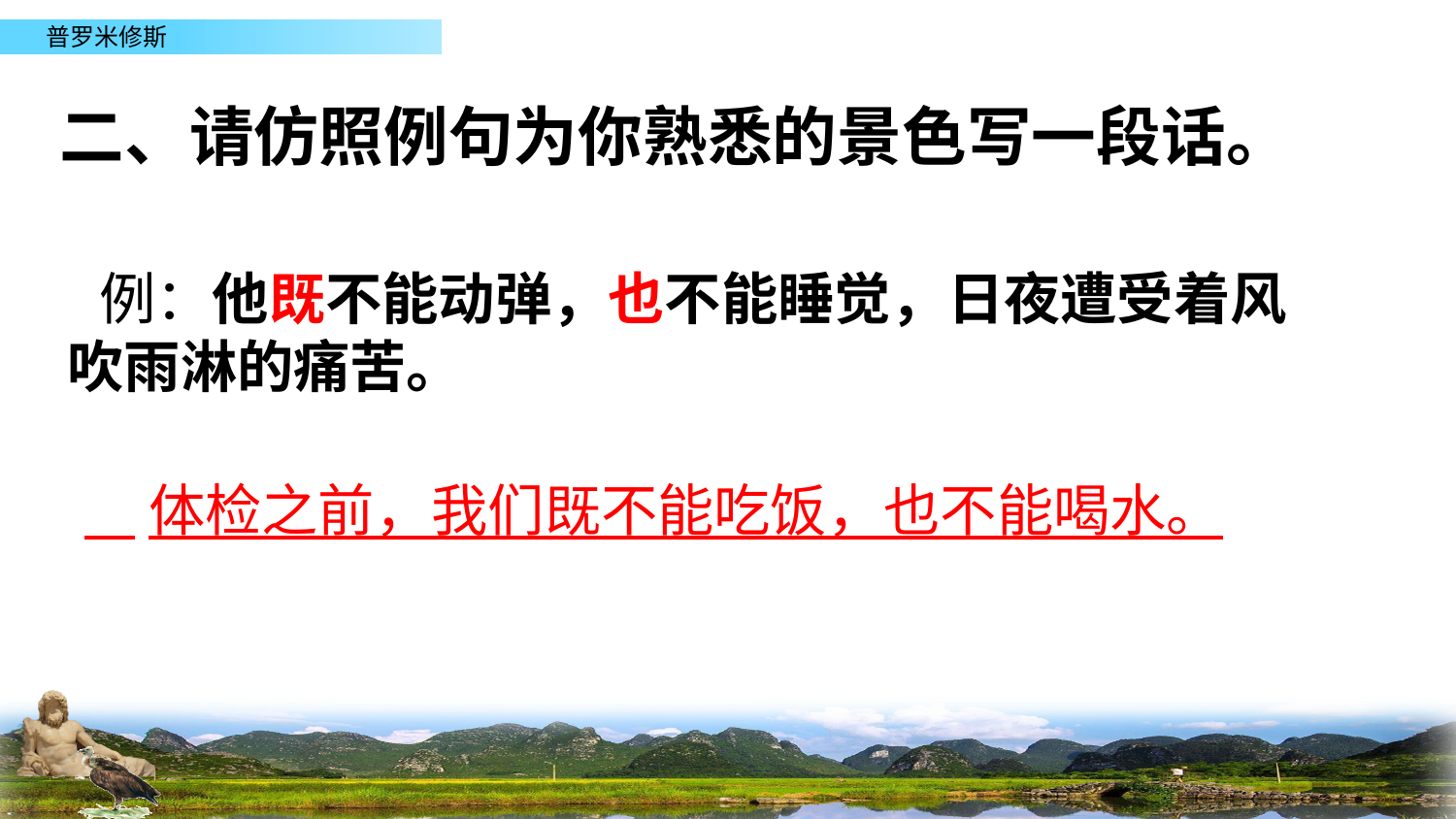

二、请仿照例句为你熟悉的景色写一段话。
例：他既不能动弹，也不能睡觉，日夜遭受着风吹雨淋的痛苦。
    体检之前，我们既不能吃饭，也不能喝水。